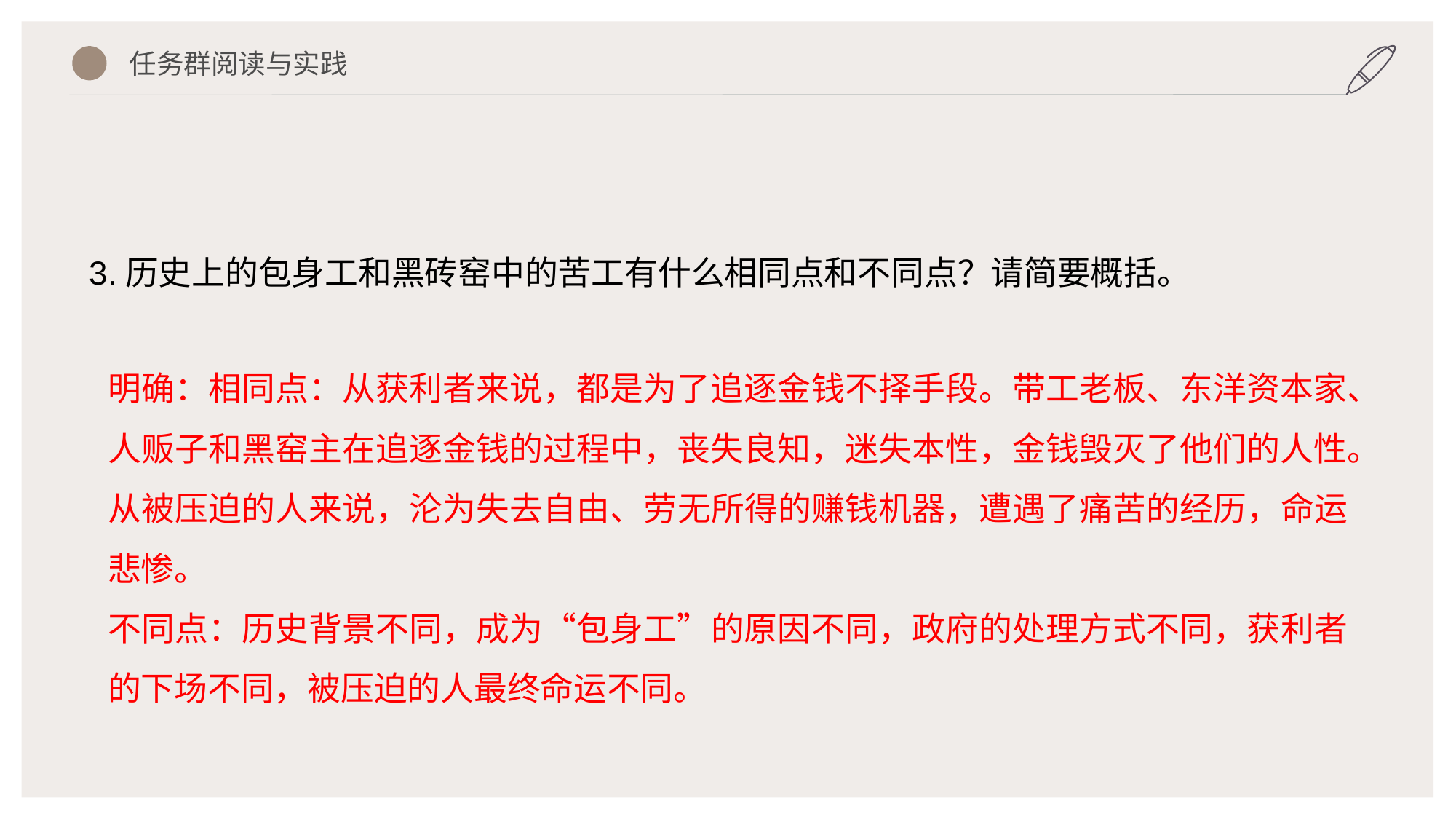

任务群阅读与实践

3.历史上的包身工和黑砖窑中的苦工有什么相同点和不同点？请简要概括。
明确：相同点：从获利者来说，都是为了追逐金钱不择手段。带工老板、东洋资本家、人贩子和黑窑主在追逐金钱的过程中，丧失良知，迷失本性，金钱毁灭了他们的人性。从被压迫的人来说，沦为失去自由、劳无所得的赚钱机器，遭遇了痛苦的经历，命运悲惨。
不同点：历史背景不同，成为“包身工”的原因不同，政府的处理方式不同，获利者的下场不同，被压迫的人最终命运不同。